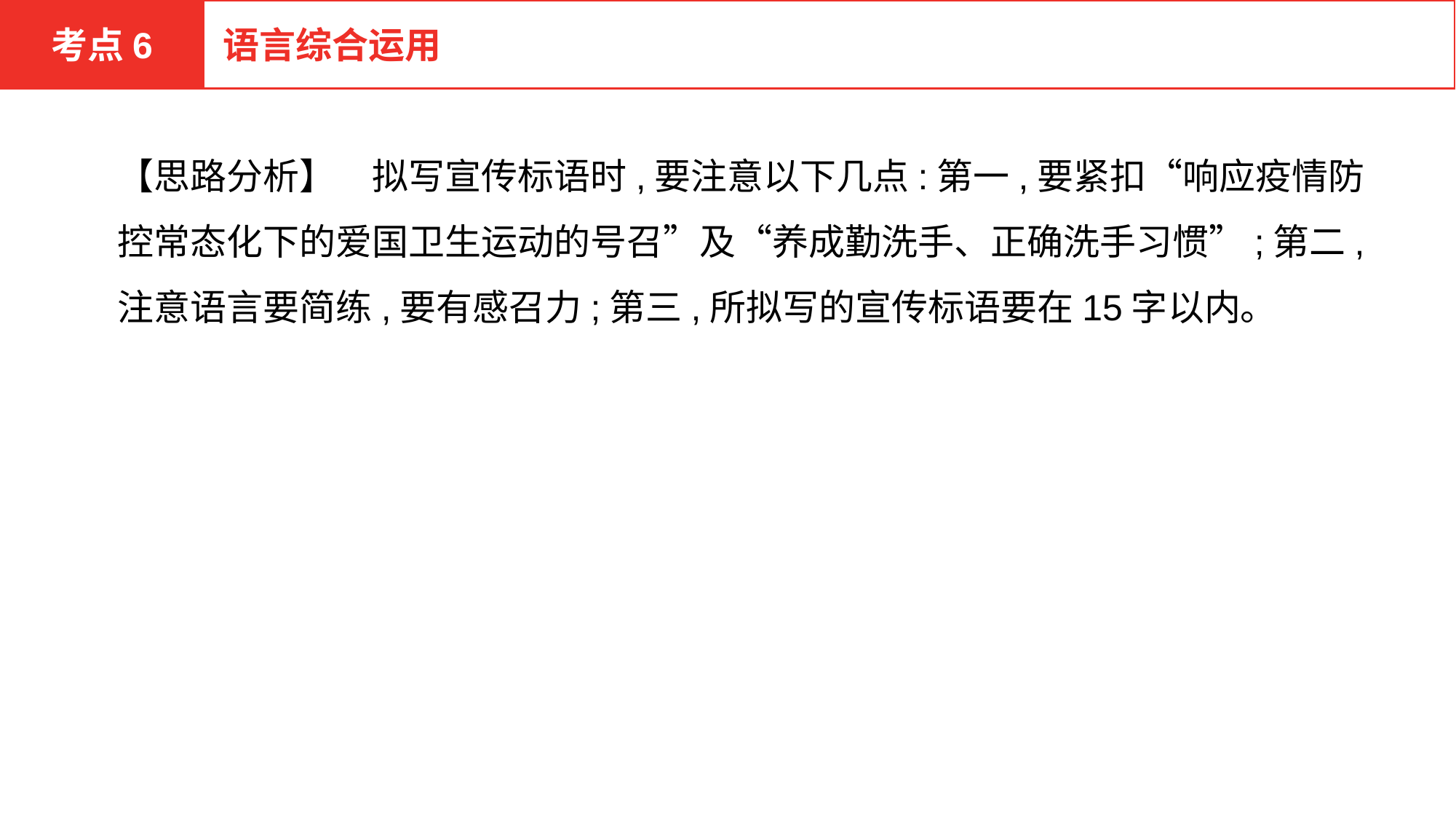

考点6
语言综合运用
【思路分析】　拟写宣传标语时,要注意以下几点:第一,要紧扣“响应疫情防控常态化下的爱国卫生运动的号召”及“养成勤洗手、正确洗手习惯”;第二,注意语言要简练,要有感召力;第三,所拟写的宣传标语要在15字以内。